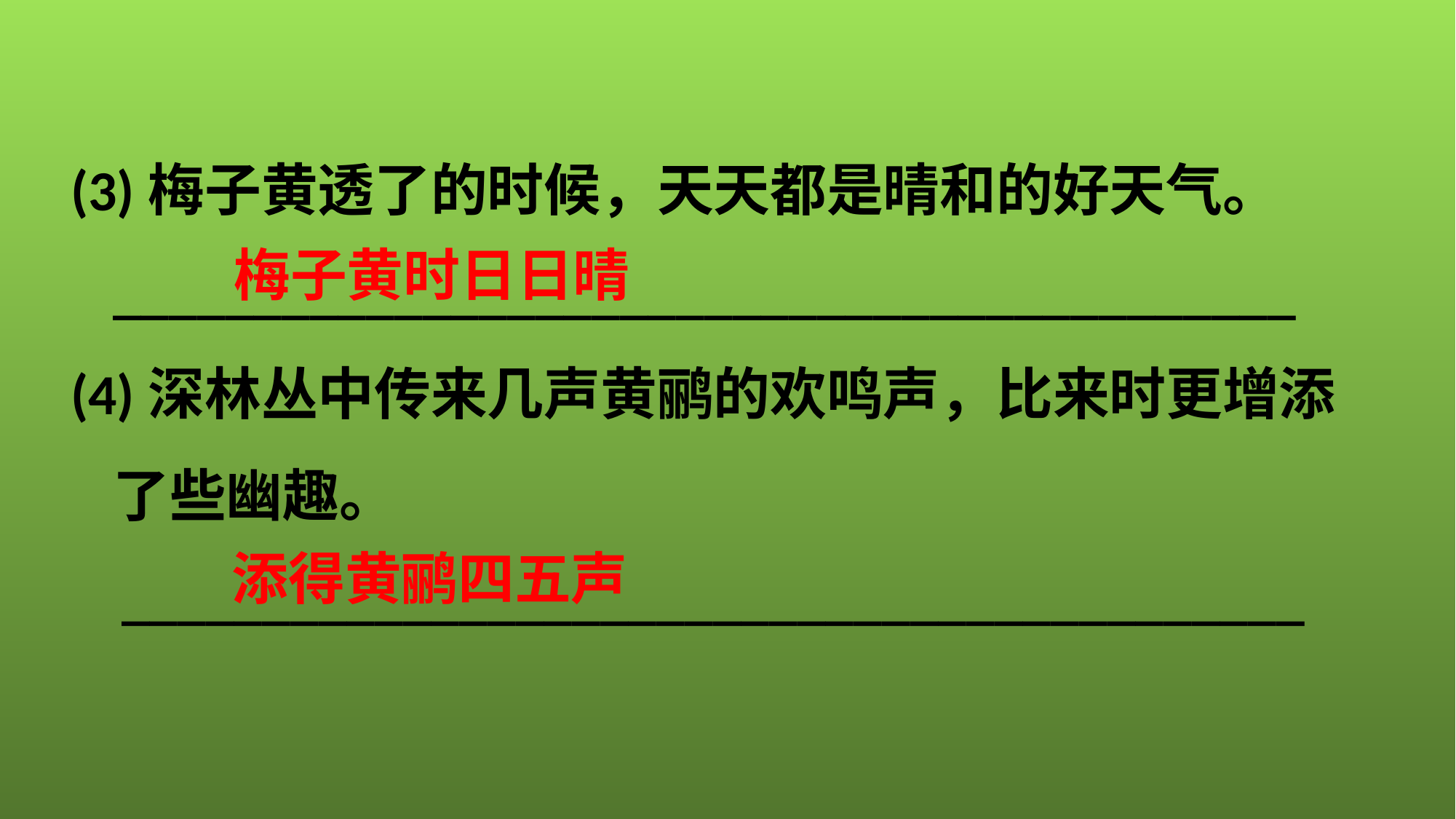

(3)梅子黄透了的时候，天天都是晴和的好天气。
__________________________________________
(4)深林丛中传来几声黄鹂的欢鸣声，比来时更增添了些幽趣。
    __________________________________________
梅子黄时日日晴
添得黄鹂四五声